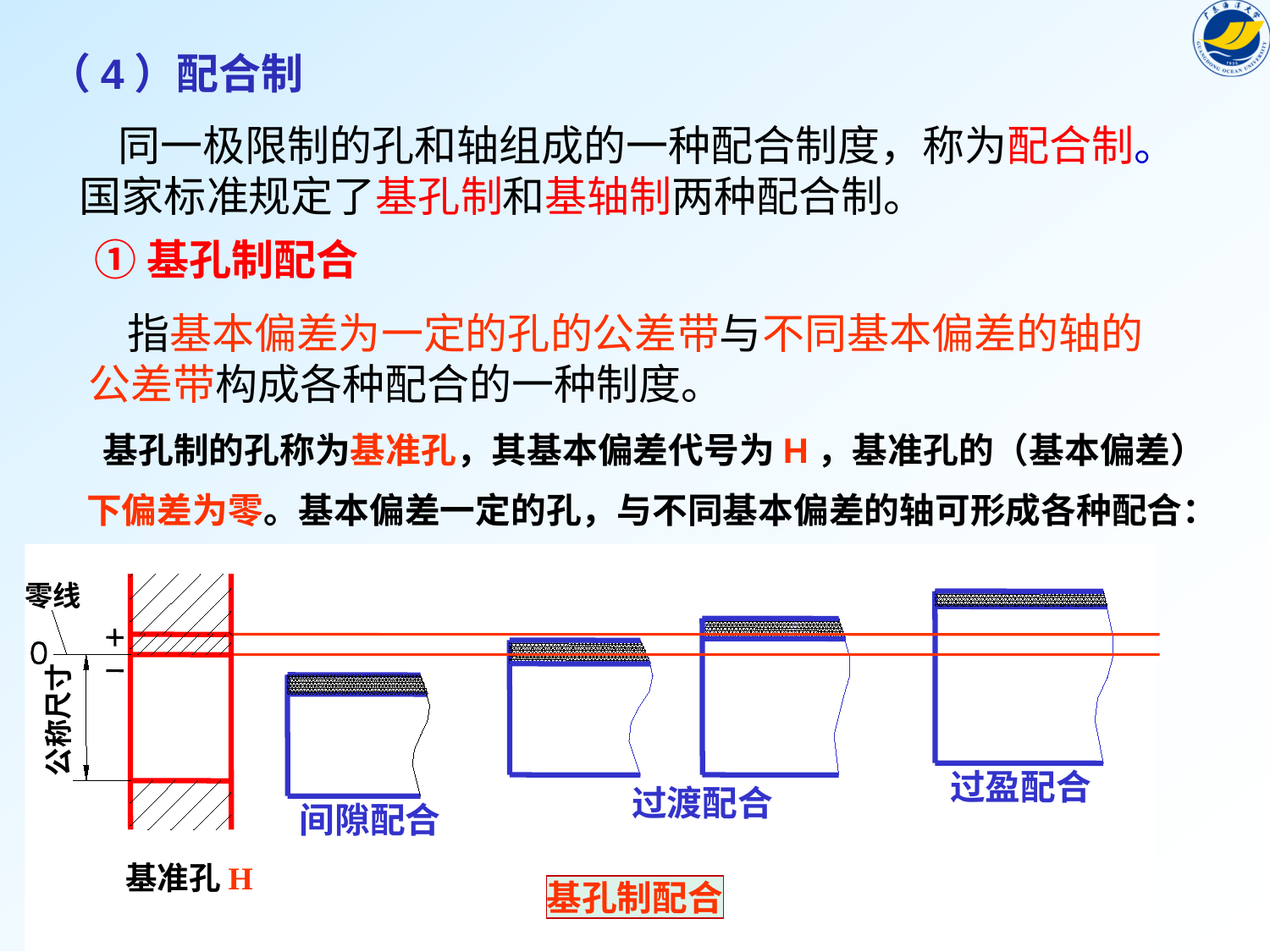

（4）配合制
   同一极限制的孔和轴组成的一种配合制度，称为配合制。国家标准规定了基孔制和基轴制两种配合制。
①基孔制配合
   指基本偏差为一定的孔的公差带与不同基本偏差的轴的公差带构成各种配合的一种制度。
 基孔制的孔称为基准孔，其基本偏差代号为H，基准孔的（基本偏差）
下偏差为零。基本偏差一定的孔，与不同基本偏差的轴可形成各种配合：

零线

基准孔H

公称尺寸

过盈配合
过渡配合
间隙配合
基孔制配合